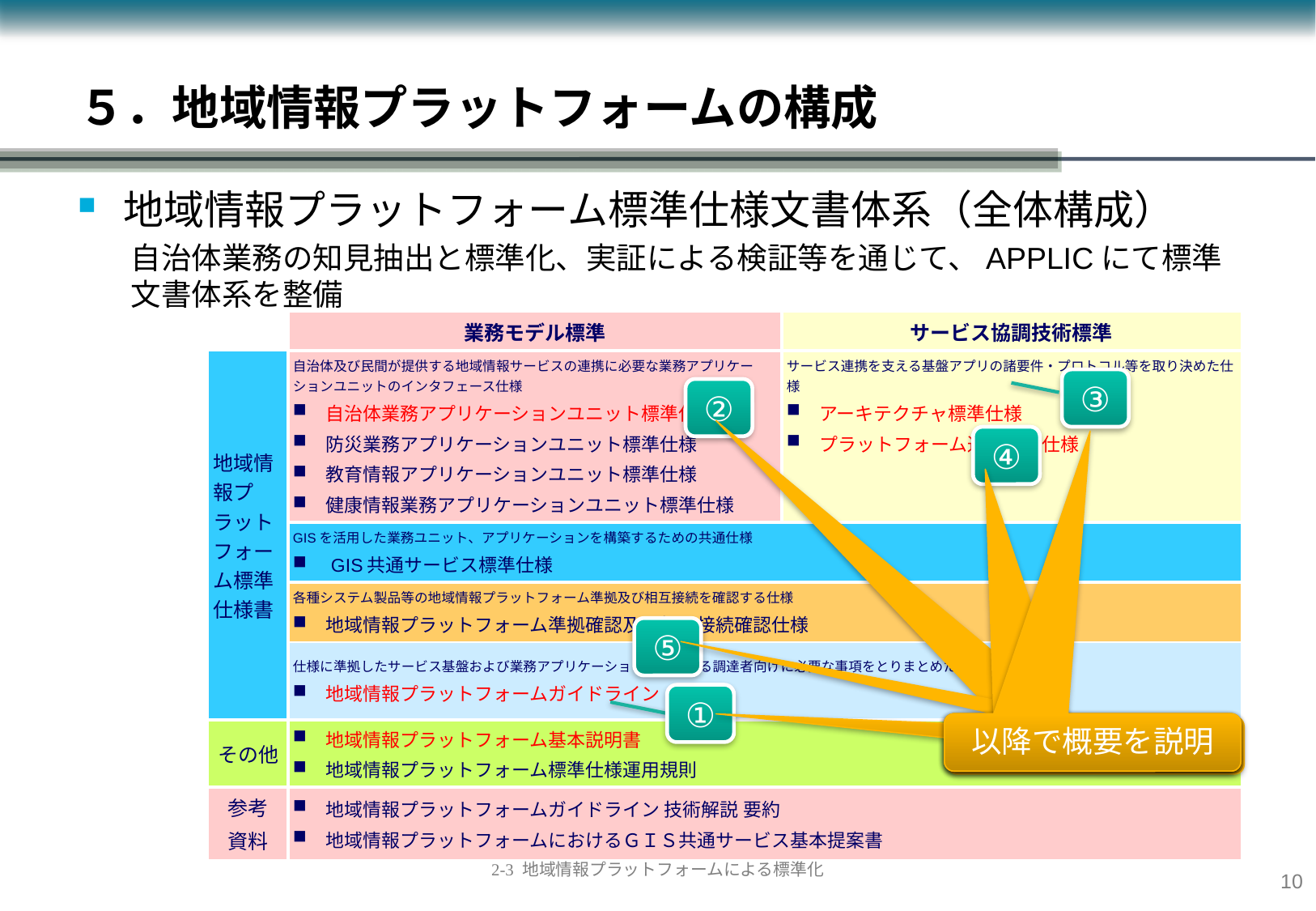

５．地域情報プラットフォームの構成
地域情報プラットフォーム標準仕様文書体系（全体構成）
自治体業務の知見抽出と標準化、実証による検証等を通じて、APPLICにて標準文書体系を整備

|  | 業務モデル標準 | サービス協調技術標準 |
| --- | --- | --- |
| 地域情報プラットフォーム標準仕様書 | 自治体及び民間が提供する地域情報サービスの連携に必要な業務アプリケーションユニットのインタフェース仕様 　自治体業務アプリケーションユニット標準仕様 　防災業務アプリケーションユニット標準仕様 　教育情報アプリケーションユニット標準仕様 　健康情報業務アプリケーションユニット標準仕様 | サービス連携を支える基盤アプリの諸要件・プロトコル等を取り決めた仕様 　アーキテクチャ標準仕様 　プラットフォーム通信標準仕様 |
|  | GISを活用した業務ユニット、アプリケーションを構築するための共通仕様 　GIS共通サービス標準仕様 |  |
|  | 各種システム製品等の地域情報プラットフォーム準拠及び相互接続を確認する仕様 　地域情報プラットフォーム準拠確認及び相互接続確認仕様 |  |
|  | 仕様に準拠したサービス基盤および業務アプリケーションを導入する調達者向けに必要な事項をとりまとめたもの（指針） 　地域情報プラットフォームガイドライン |  |
| その他 | 地域情報プラットフォーム基本説明書 　地域情報プラットフォーム標準仕様運用規則 |  |
| 参考 資料 | 地域情報プラットフォームガイドライン 技術解説 要約 　地域情報プラットフォームにおけるＧＩＳ共通サービス基本提案書 |  |
③
②
④
⑤
①
以降で概要を説明
以降で概要を説明
以降で概要を説明
以降で概要を説明
以降で概要を説明
10
2-3 地域情報プラットフォームによる標準化